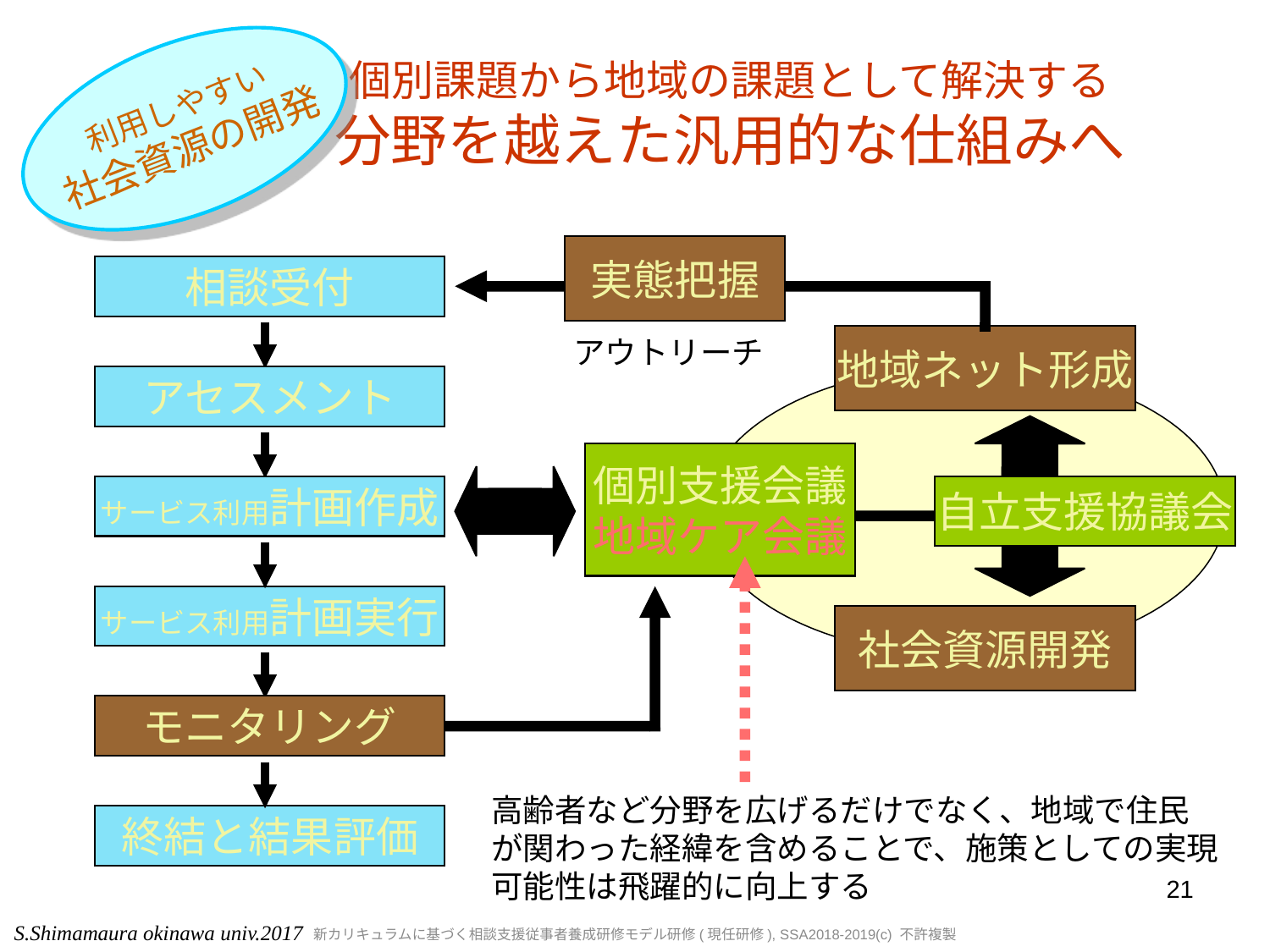

利用しやすい
社会資源の開発
個別課題から地域の課題として解決する
分野を越えた汎用的な仕組みへ
実態把握
相談受付

地域ネット形成
アウトリーチ
アセスメント

個別支援会議
地域ケア会議

サービス利用計画作成
自立支援協議会

サービス利用計画実行

社会資源開発

モニタリング

高齢者など分野を広げるだけでなく、地域で住民
が関わった経緯を含めることで、施策としての実現
可能性は飛躍的に向上する
終結と結果評価
21
S.Shimamaura okinawa univ.2017
新カリキュラムに基づく相談支援従事者養成研修モデル研修(現任研修), SSA2018-2019(c) 不許複製